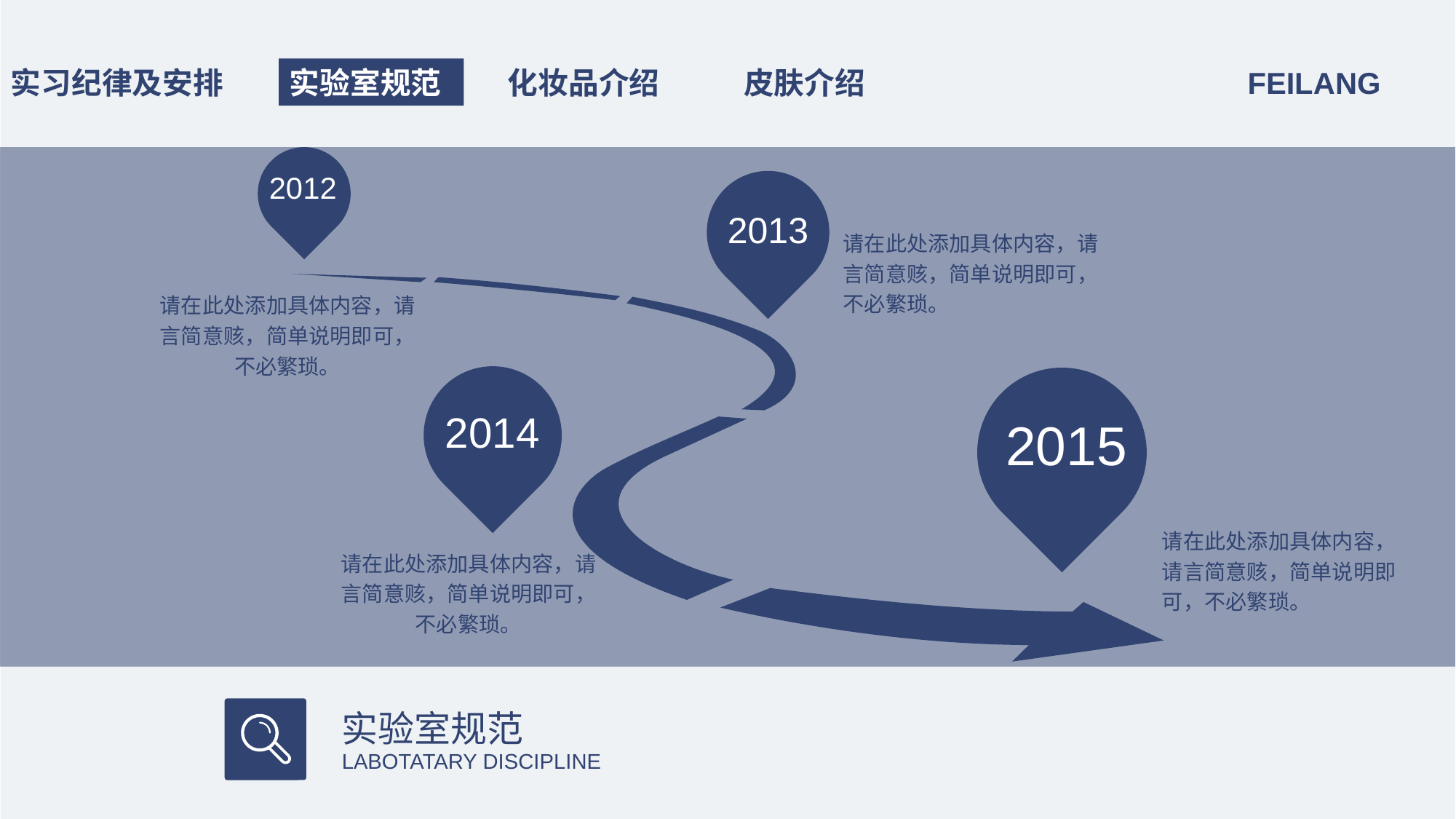

2012

2013
请在此处添加具体内容，请言简意赅，简单说明即可，不必繁琐。

请在此处添加具体内容，请言简意赅，简单说明即可，不必繁琐。

2014

2015
请在此处添加具体内容，请言简意赅，简单说明即可，不必繁琐。
请在此处添加具体内容，请言简意赅，简单说明即可，不必繁琐。